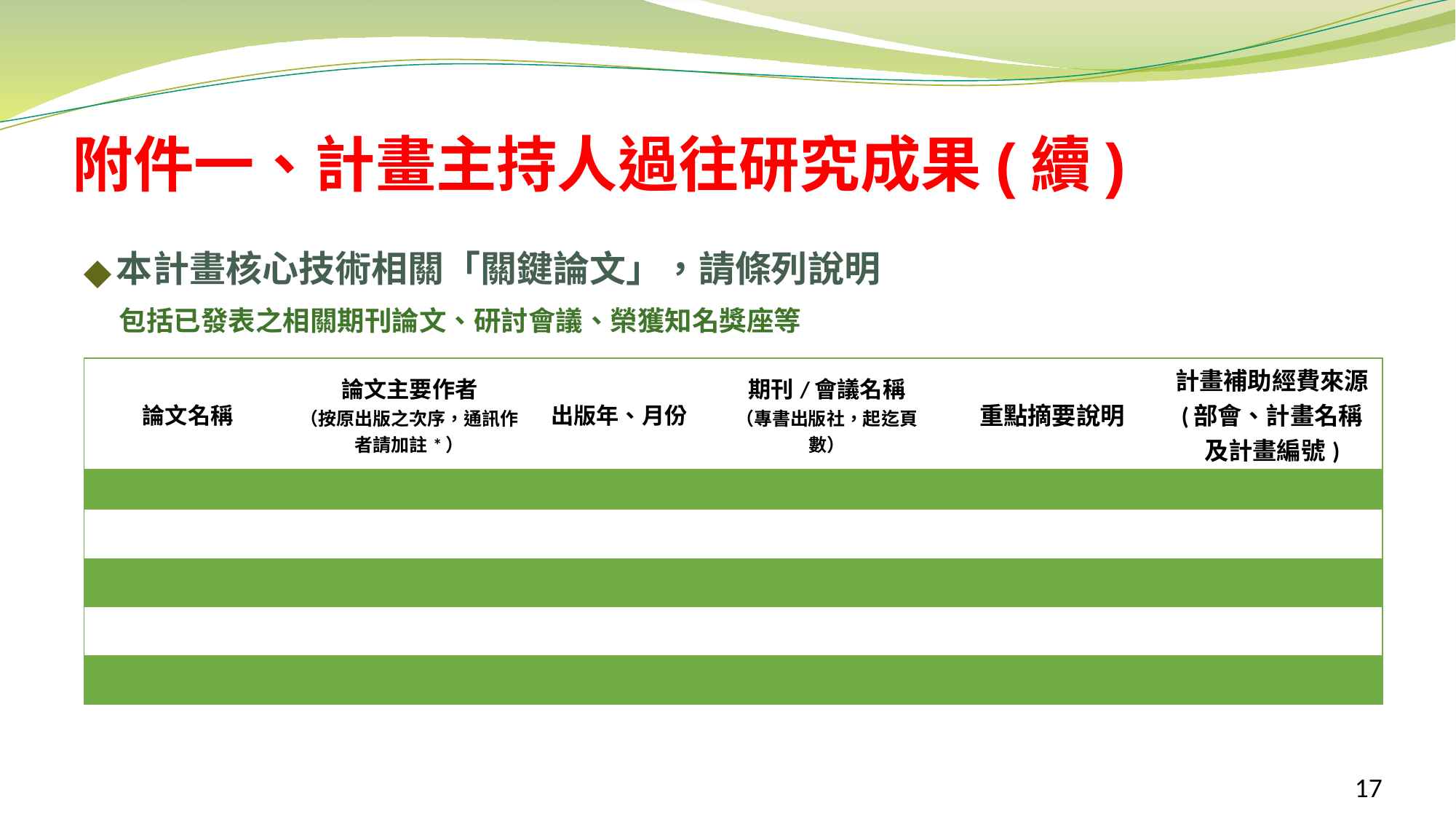

# 附件一、計畫主持人過往研究成果(續)
本計畫核心技術相關「關鍵論文」，請條列說明
包括已發表之相關期刊論文、研討會議、榮獲知名獎座等
| 論文名稱 | 論文主要作者 （按原出版之次序，通訊作者請加註\*） | 出版年、月份 | 期刊/會議名稱 （專書出版社，起迄頁數） | 重點摘要說明 | 計畫補助經費來源 (部會、計畫名稱及計畫編號) |
| --- | --- | --- | --- | --- | --- |
|  |  |  |  |  |  |
|  |  |  |  |  |  |
|  |  |  |  |  |  |
|  |  |  |  |  |  |
|  |  |  |  |  |  |
17